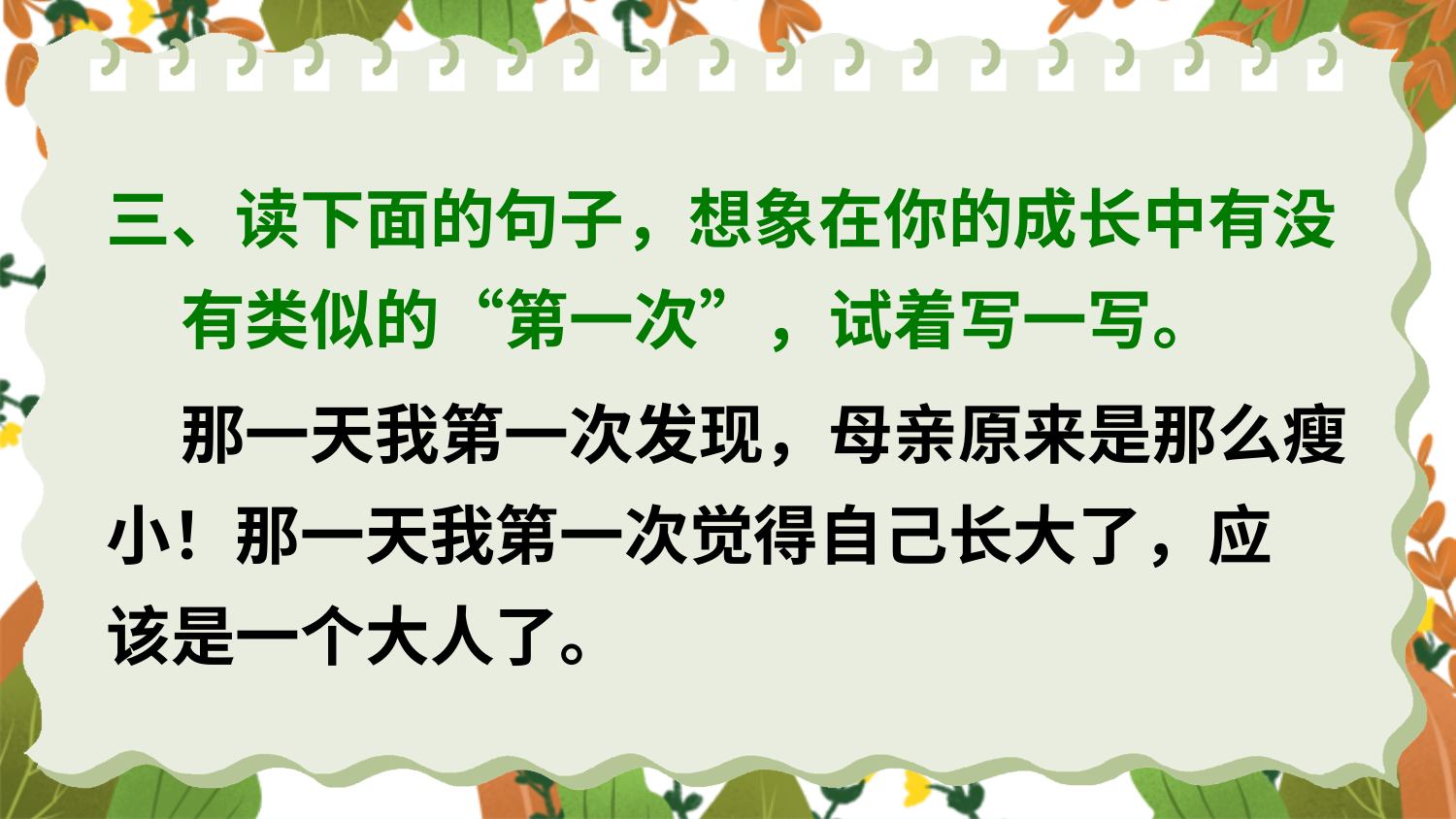

三、读下面的句子，想象在你的成长中有没
    有类似的“第一次”，试着写一写。
    那一天我第一次发现，母亲原来是那么瘦小！那一天我第一次觉得自己长大了，应
该是一个大人了。